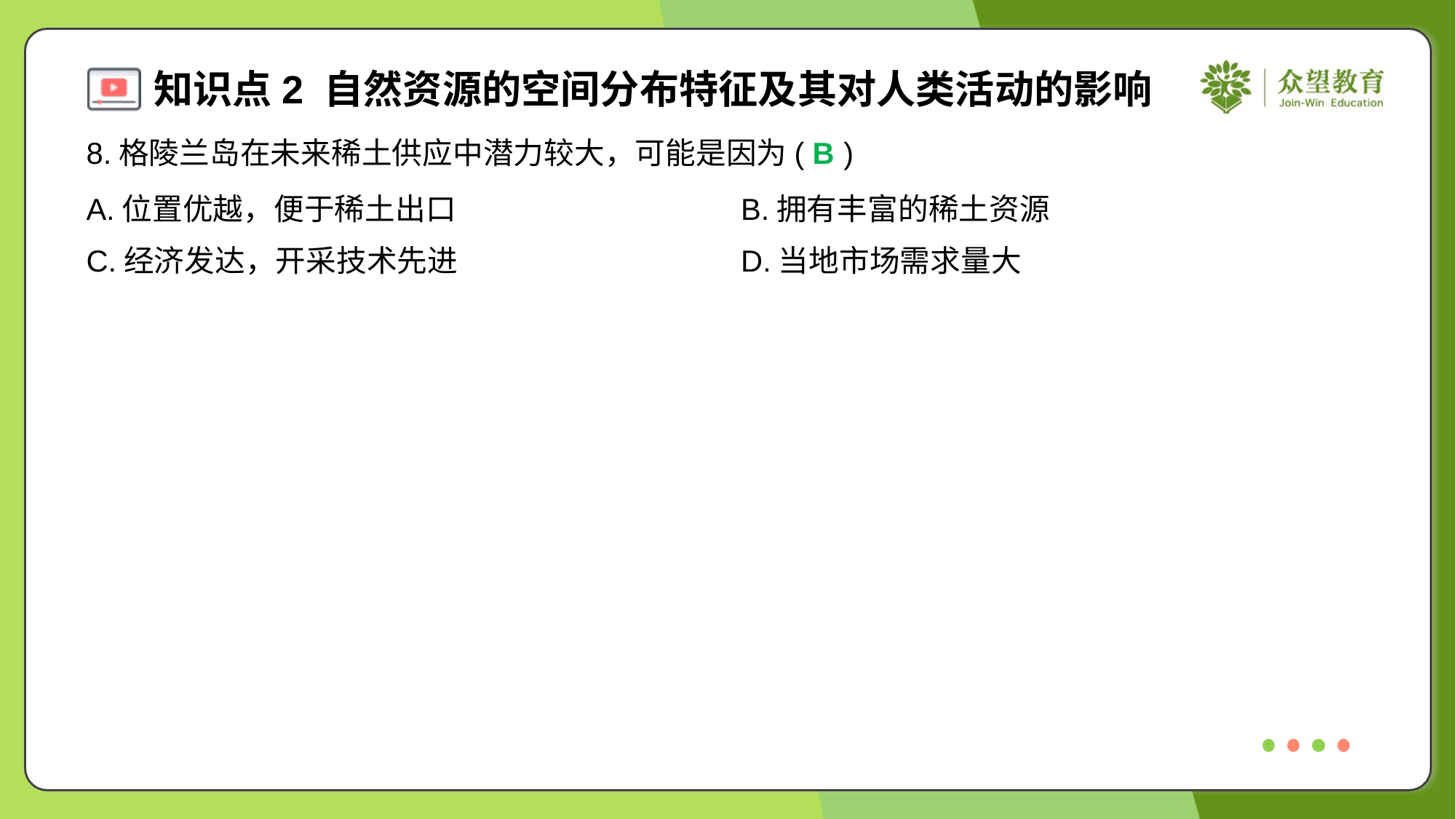

8.格陵兰岛在未来稀土供应中潜力较大，可能是因为(     )
B
A.位置优越，便于稀土出口	B.拥有丰富的稀土资源
C.经济发达，开采技术先进	D.当地市场需求量大